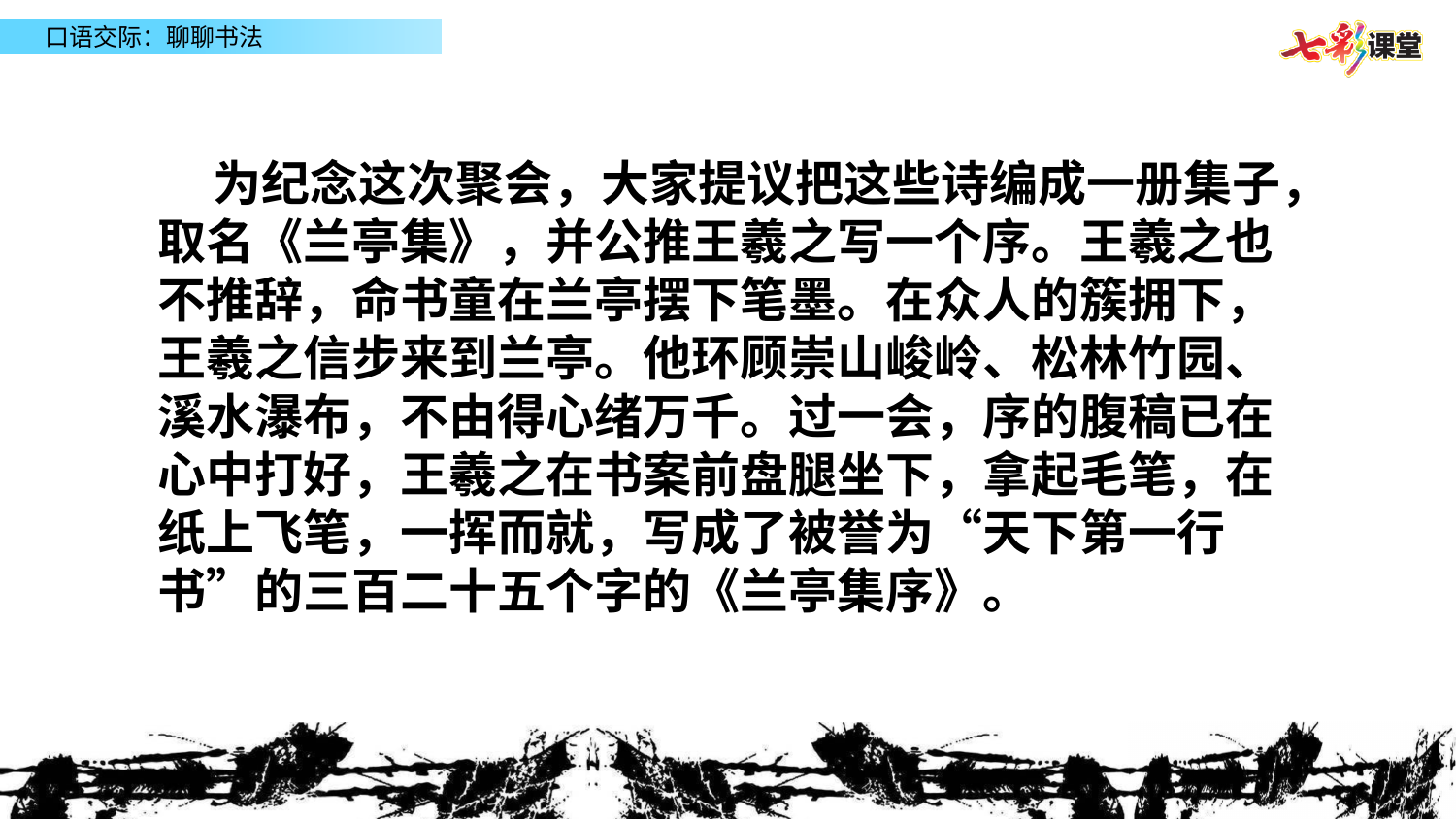

为纪念这次聚会，大家提议把这些诗编成一册集子，取名《兰亭集》，并公推王羲之写一个序。王羲之也不推辞，命书童在兰亭摆下笔墨。在众人的簇拥下，王羲之信步来到兰亭。他环顾崇山峻岭、松林竹园、溪水瀑布，不由得心绪万千。过一会，序的腹稿已在心中打好，王羲之在书案前盘腿坐下，拿起毛笔，在纸上飞笔，一挥而就，写成了被誉为“天下第一行书”的三百二十五个字的《兰亭集序》。